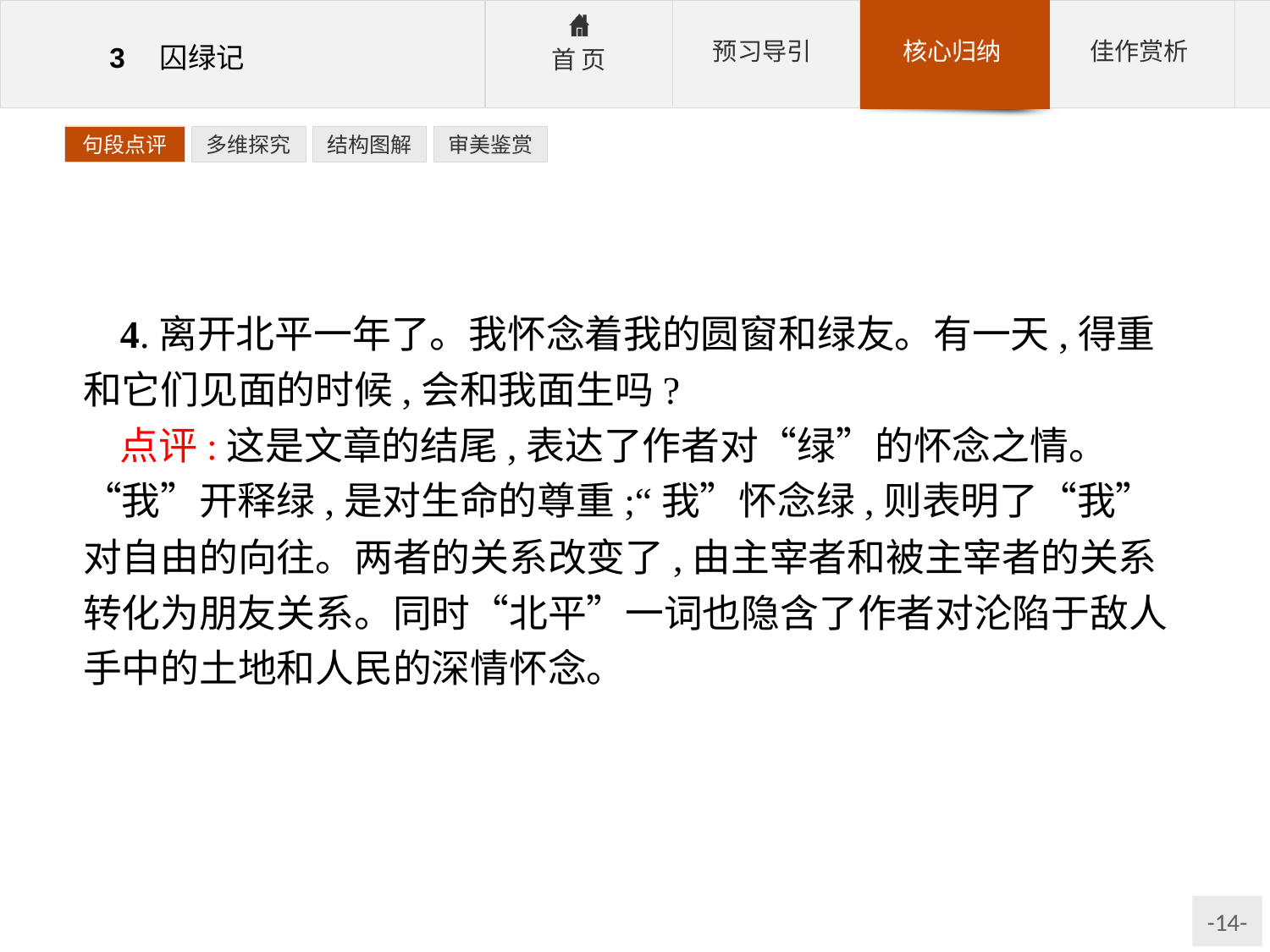

句段点评
多维探究
结构图解
审美鉴赏
4.离开北平一年了。我怀念着我的圆窗和绿友。有一天,得重和它们见面的时候,会和我面生吗?
点评:这是文章的结尾,表达了作者对“绿”的怀念之情。“我”开释绿,是对生命的尊重;“我”怀念绿,则表明了“我”对自由的向往。两者的关系改变了,由主宰者和被主宰者的关系转化为朋友关系。同时“北平”一词也隐含了作者对沦陷于敌人手中的土地和人民的深情怀念。